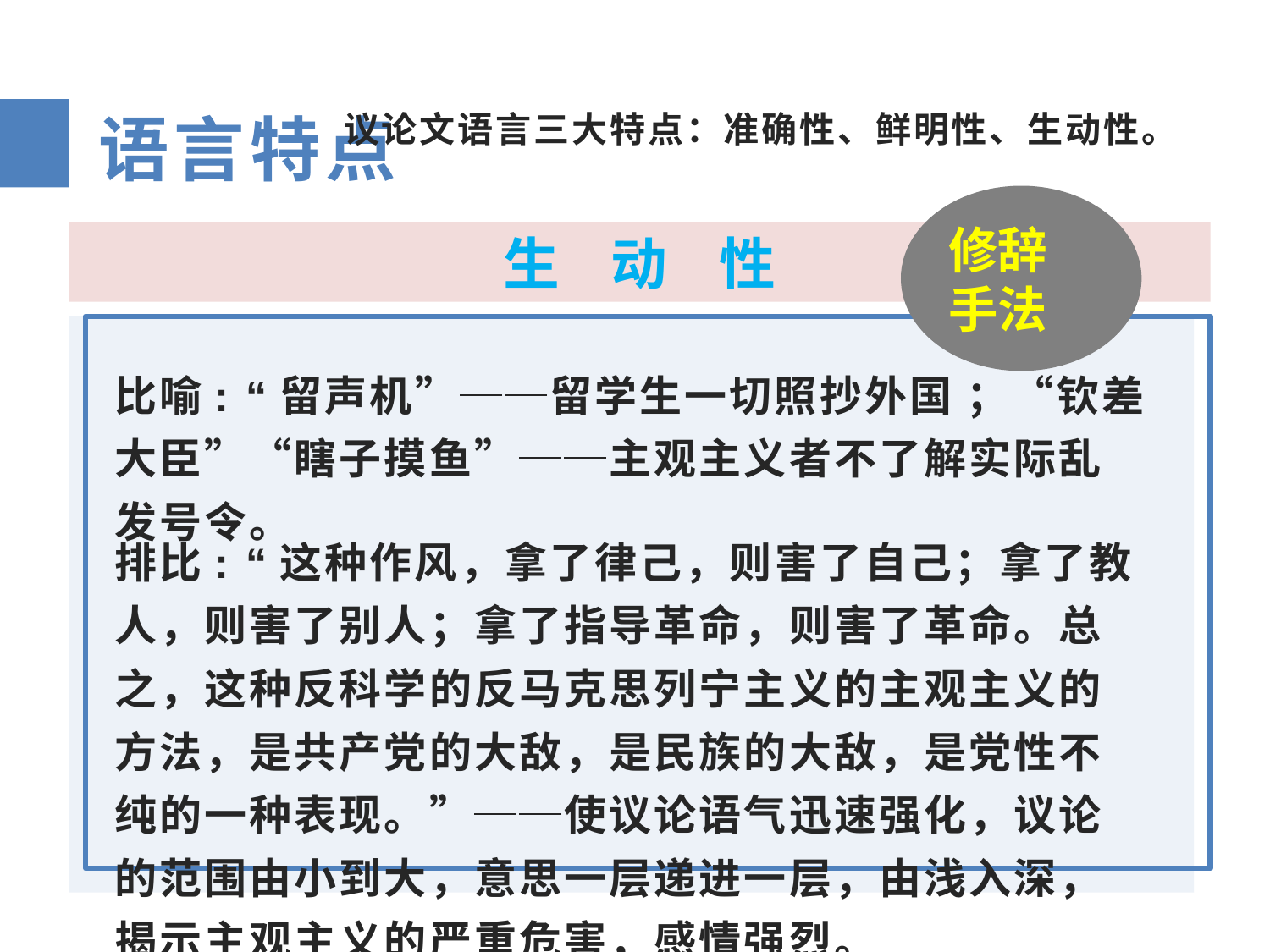

议论文语言三大特点：准确性、鲜明性、生动性。
语言特点

修辞手法
生    动    性

比喻: “留声机”──留学生一切照抄外国 ；“钦差大臣”“瞎子摸鱼”──主观主义者不了解实际乱发号令。
排比: “这种作风，拿了律己，则害了自己；拿了教人，则害了别人；拿了指导革命，则害了革命。总之，这种反科学的反马克思列宁主义的主观主义的方法，是共产党的大敌，是民族的大敌，是党性不纯的一种表现。”──使议论语气迅速强化，议论的范围由小到大，意思一层递进一层，由浅入深，揭示主观主义的严重危害，感情强烈。